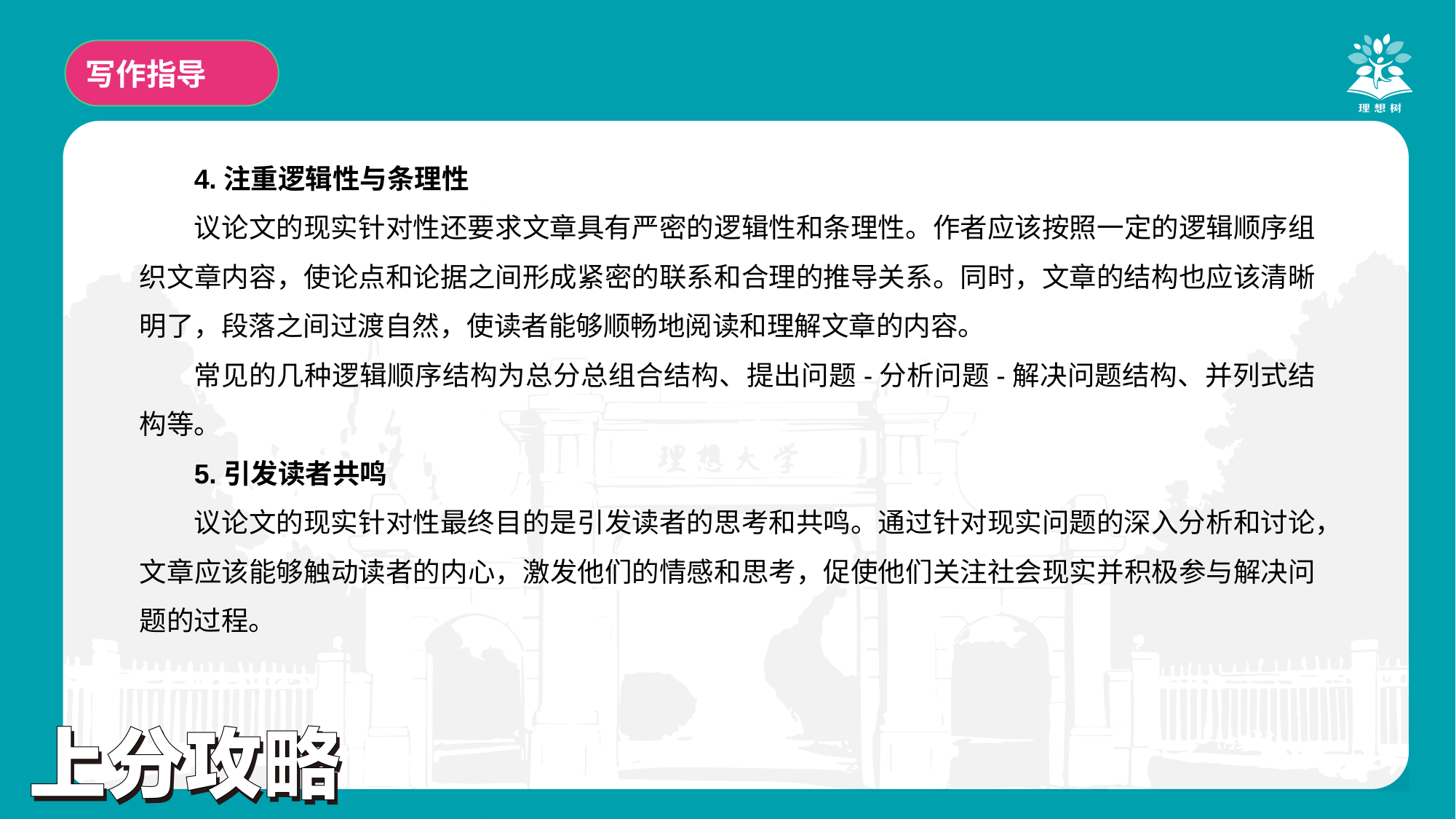

写作指导
4.注重逻辑性与条理性
议论文的现实针对性还要求文章具有严密的逻辑性和条理性。作者应该按照一定的逻辑顺序组织文章内容，使论点和论据之间形成紧密的联系和合理的推导关系。同时，文章的结构也应该清晰明了，段落之间过渡自然，使读者能够顺畅地阅读和理解文章的内容。
常见的几种逻辑顺序结构为总分总组合结构、提出问题-分析问题-解决问题结构、并列式结构等。
5.引发读者共鸣
议论文的现实针对性最终目的是引发读者的思考和共鸣。通过针对现实问题的深入分析和讨论，文章应该能够触动读者的内心，激发他们的情感和思考，促使他们关注社会现实并积极参与解决问题的过程。